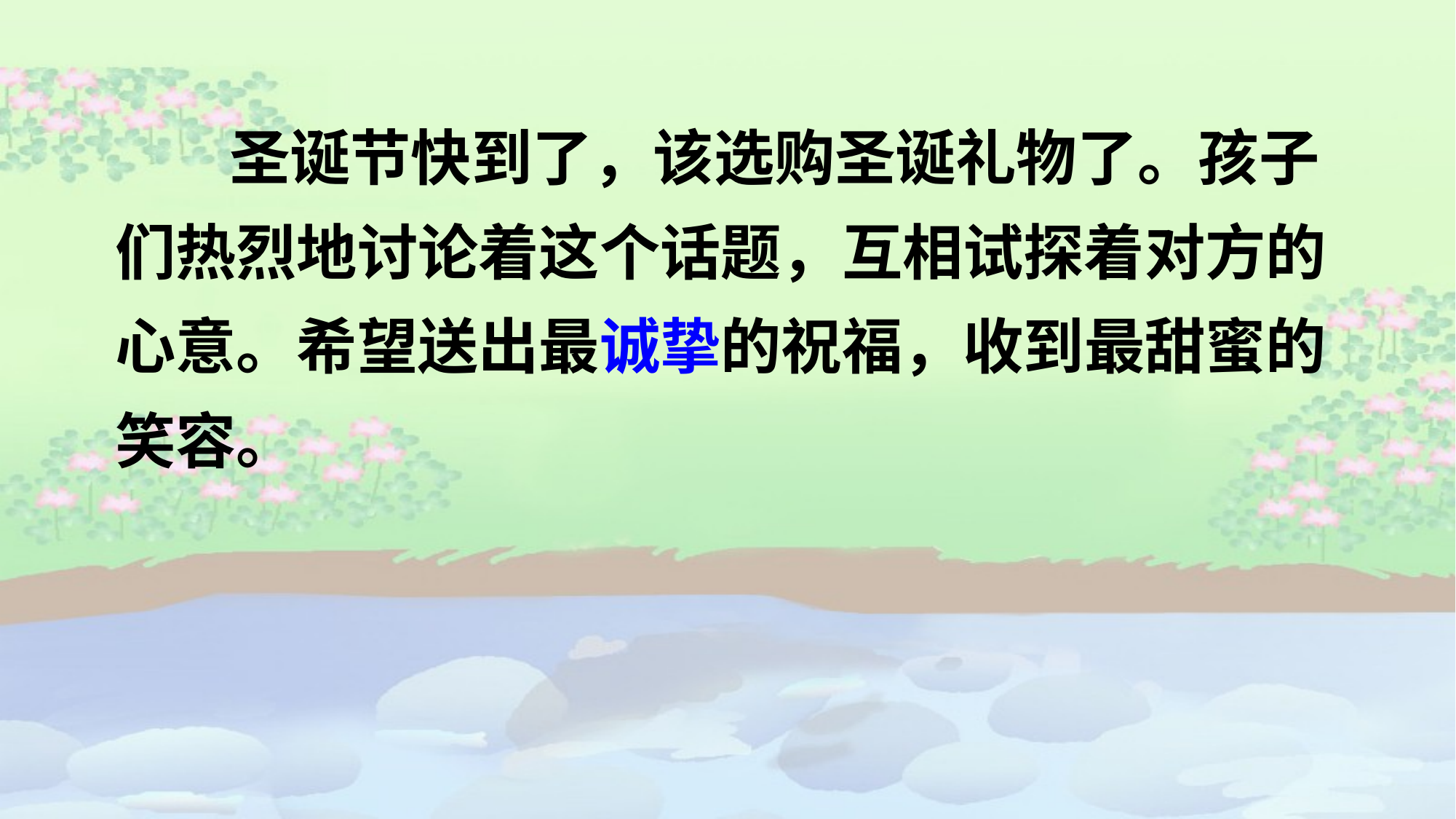

圣诞节快到了，该选购圣诞礼物了。孩子们热烈地讨论着这个话题，互相试探着对方的心意。希望送出最诚挚的祝福，收到最甜蜜的笑容。